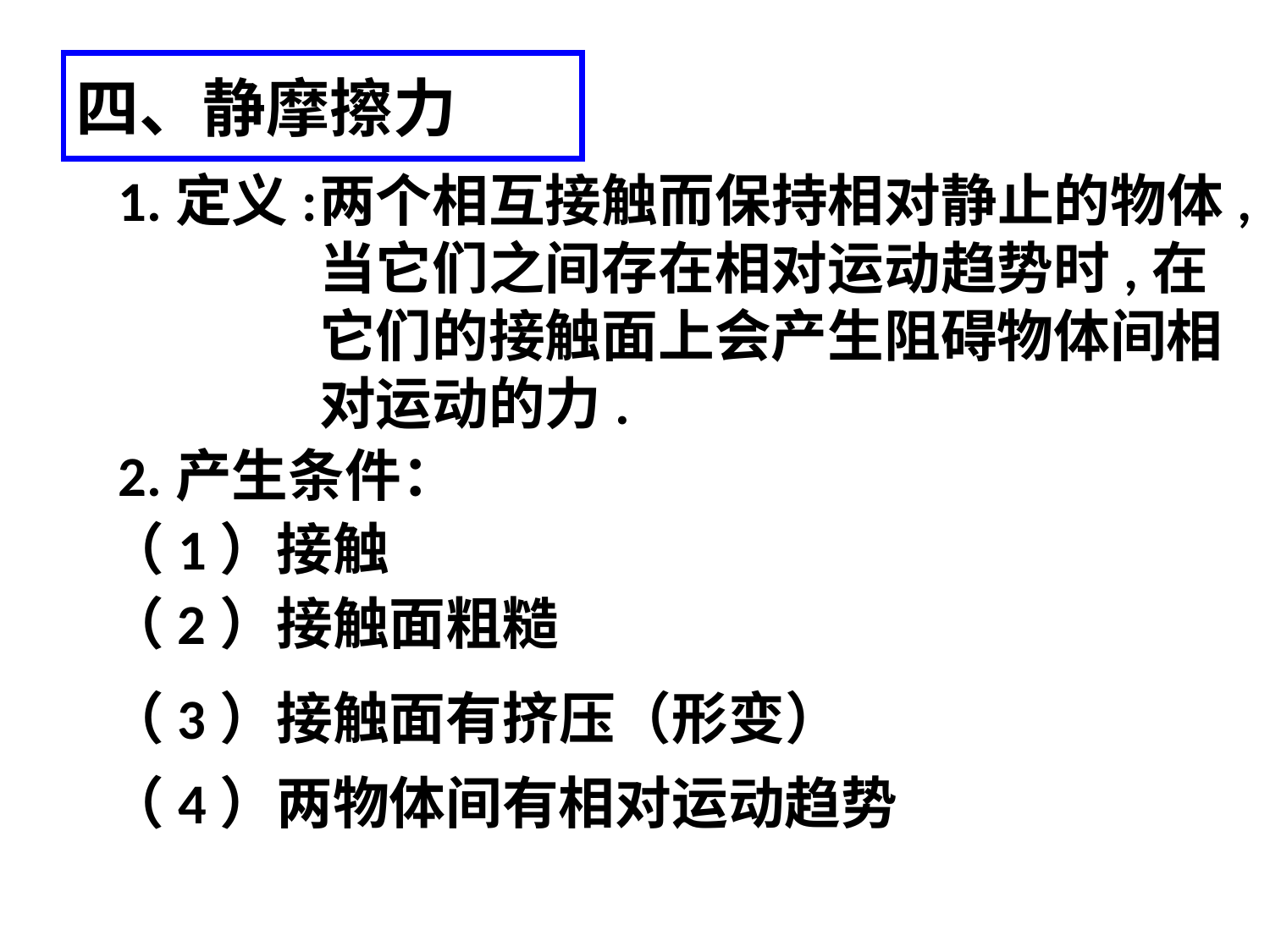

四、静摩擦力
1.定义:
两个相互接触而保持相对静止的物体,当它们之间存在相对运动趋势时,在它们的接触面上会产生阻碍物体间相对运动的力.
2.产生条件：
（1）接触
（2）接触面粗糙
（3）接触面有挤压（形变）
（4）两物体间有相对运动趋势